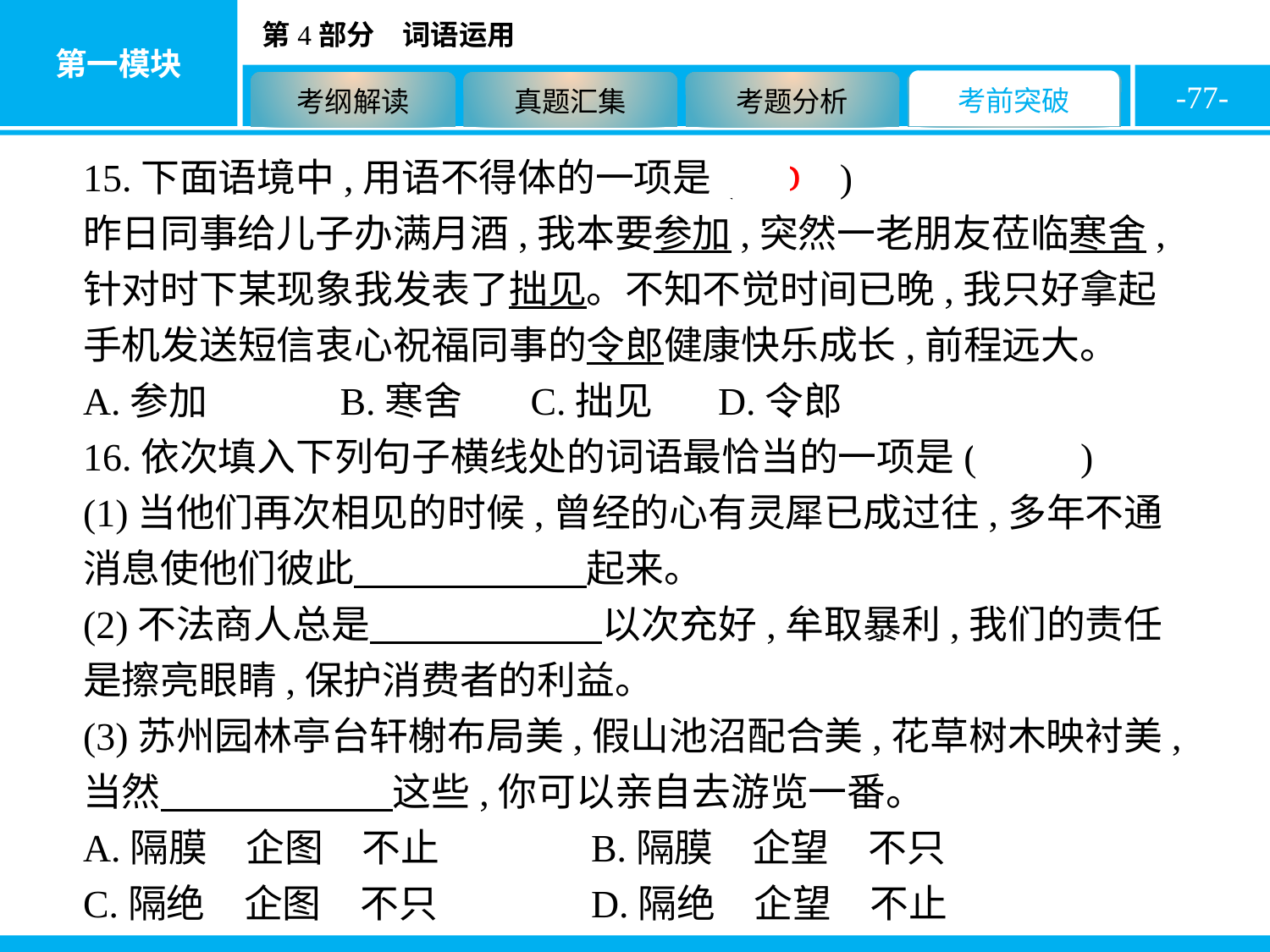

-77-
15.下面语境中,用语不得体的一项是(    D    )
昨日同事给儿子办满月酒,我本要参加,突然一老朋友莅临寒舍,针对时下某现象我发表了拙见。不知不觉时间已晚,我只好拿起手机发送短信衷心祝福同事的令郎健康快乐成长,前程远大。
A.参加		B.寒舍	C.拙见	D.令郎
16.依次填入下列句子横线处的词语最恰当的一项是(    A    )
(1)当他们再次相见的时候,曾经的心有灵犀已成过往,多年不通消息使他们彼此　　　　　　起来。
(2)不法商人总是　　　　　　以次充好,牟取暴利,我们的责任是擦亮眼睛,保护消费者的利益。
(3)苏州园林亭台轩榭布局美,假山池沼配合美,花草树木映衬美,当然　　　　　　这些,你可以亲自去游览一番。
A.隔膜　企图　不止		B.隔膜　企望　不只
C.隔绝　企图　不只		D.隔绝　企望　不止